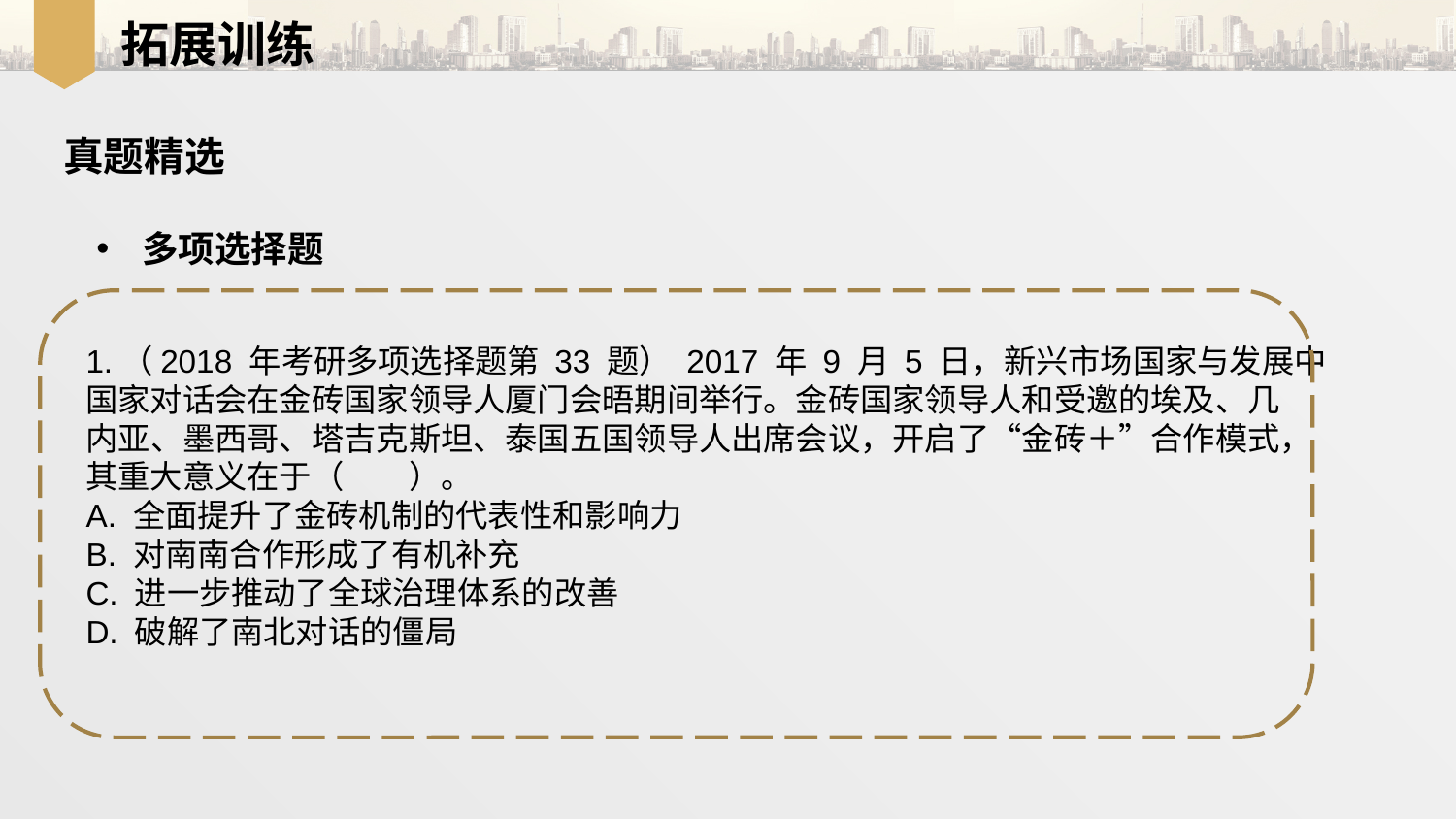

拓展训练
真题精选
多项选择题

1.（2018 年考研多项选择题第 33 题） 2017 年 9 月 5 日，新兴市场国家与发展中
国家对话会在金砖国家领导人厦门会晤期间举行。金砖国家领导人和受邀的埃及、几
内亚、墨西哥、塔吉克斯坦、泰国五国领导人出席会议，开启了“金砖＋”合作模式，
其重大意义在于（　　）。
A. 全面提升了金砖机制的代表性和影响力
B. 对南南合作形成了有机补充
C. 进一步推动了全球治理体系的改善
D. 破解了南北对话的僵局